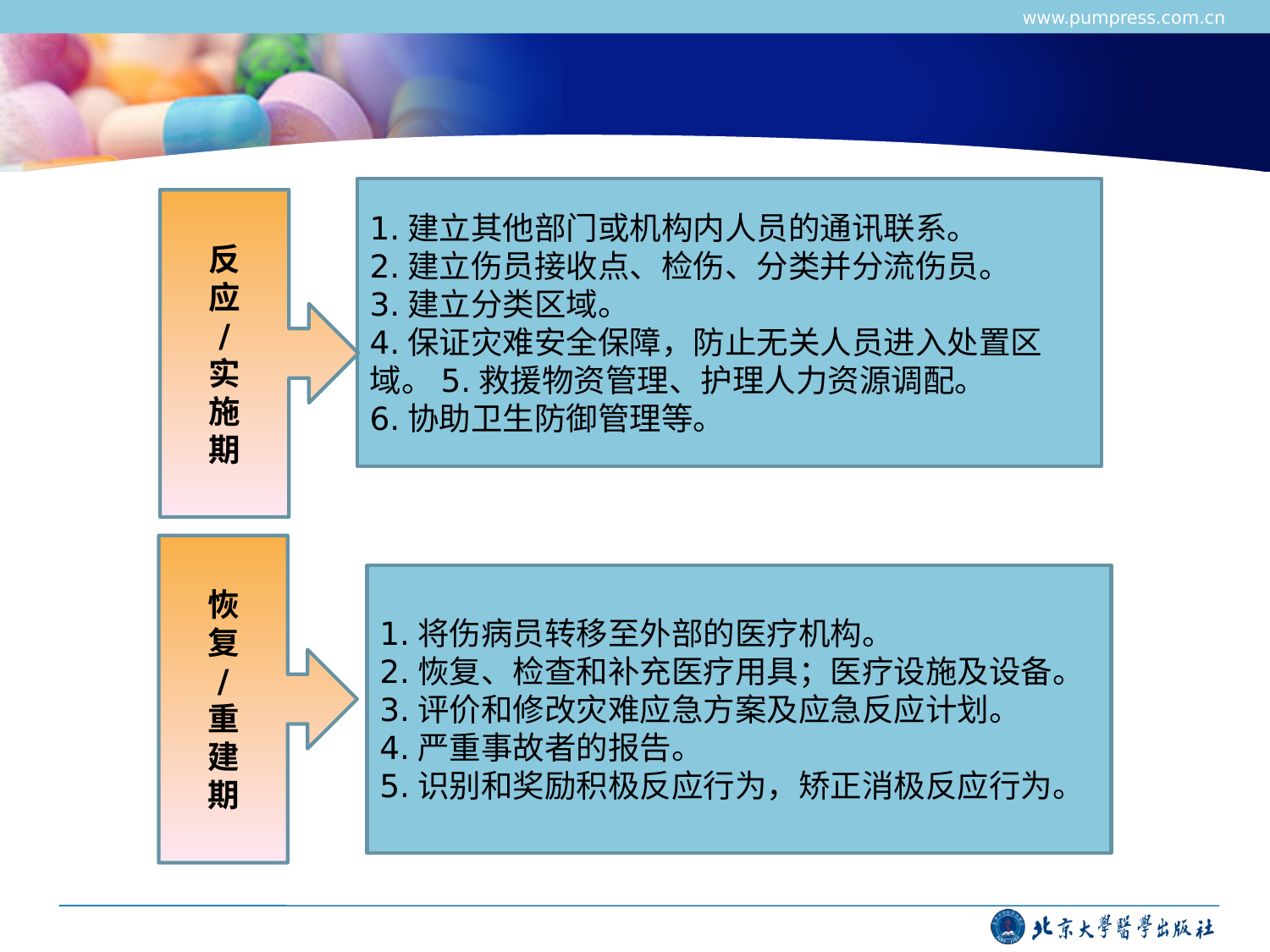

www.pumpress.com.cn
1.建立其他部门或机构内人员的通讯联系。
2.建立伤员接收点、检伤、分类并分流伤员。
3.建立分类区域。
4.保证灾难安全保障，防止无关人员进入处置区域。5.救援物资管理、护理人力资源调配。
6.协助卫生防御管理等。
反
应
/
实
施
期
恢
复
/
重
建
期
1.将伤病员转移至外部的医疗机构。
2.恢复、检查和补充医疗用具；医疗设施及设备。
3.评价和修改灾难应急方案及应急反应计划。
4.严重事故者的报告。
5.识别和奖励积极反应行为，矫正消极反应行为。